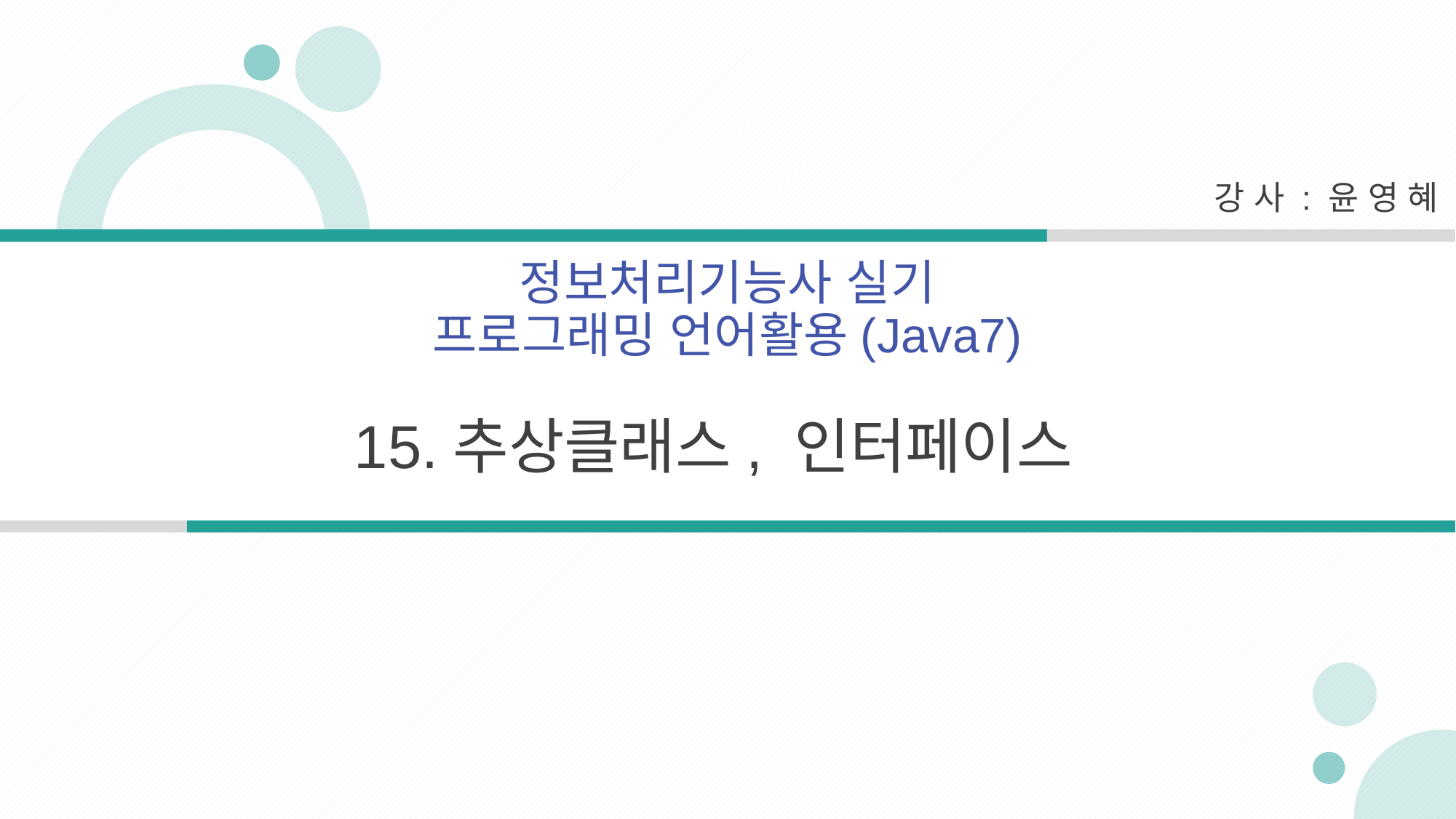

강 사 : 윤 영 혜
정보처리기능사 실기
프로그래밍 언어활용(Java7)
15.추상클래스, 인터페이스